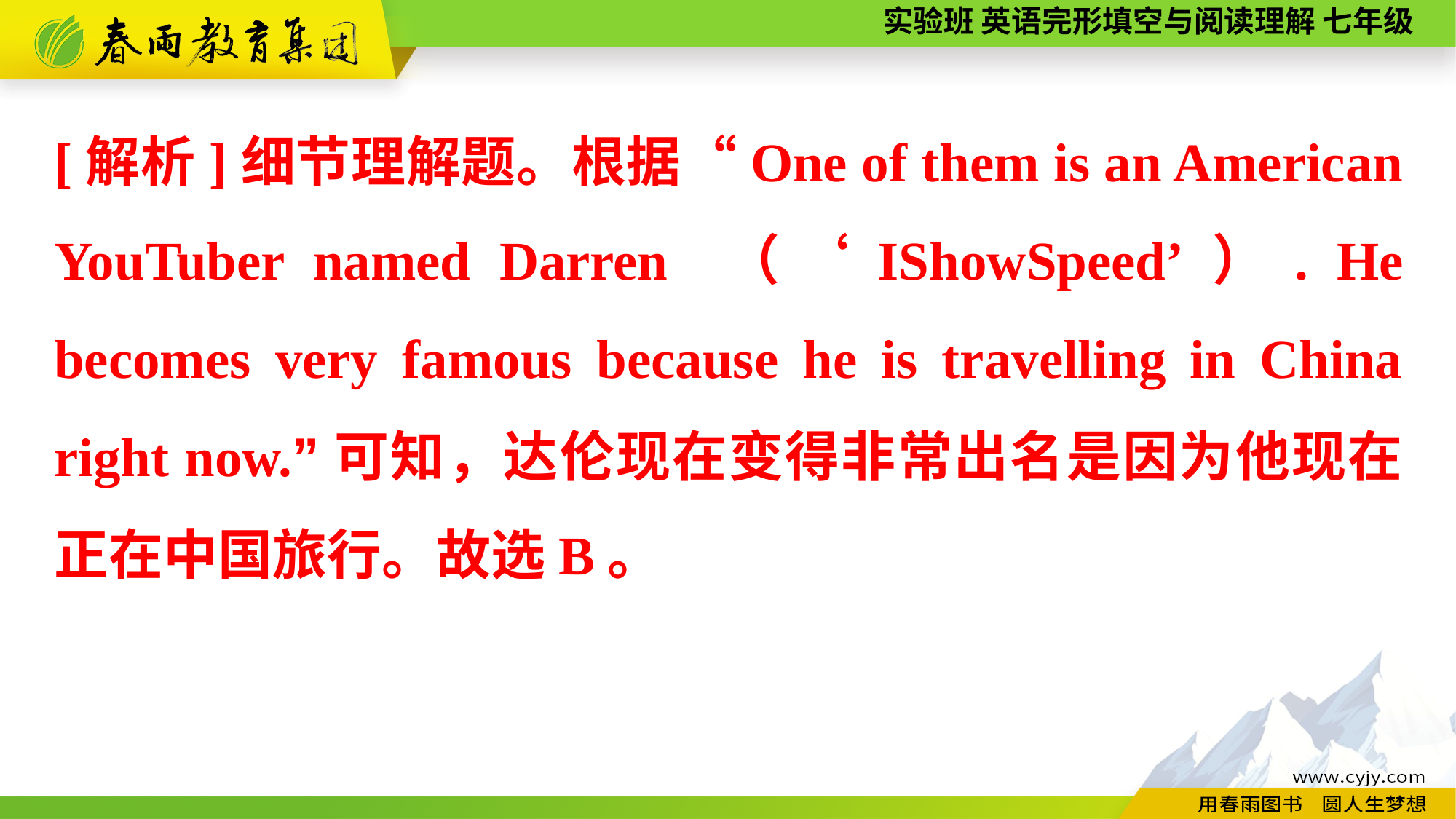

[解析]细节理解题。根据“One of them is an American YouTuber named Darren （‘IShowSpeed’）. He becomes very famous because he is travelling in China right now.”可知，达伦现在变得非常出名是因为他现在正在中国旅行。故选B。